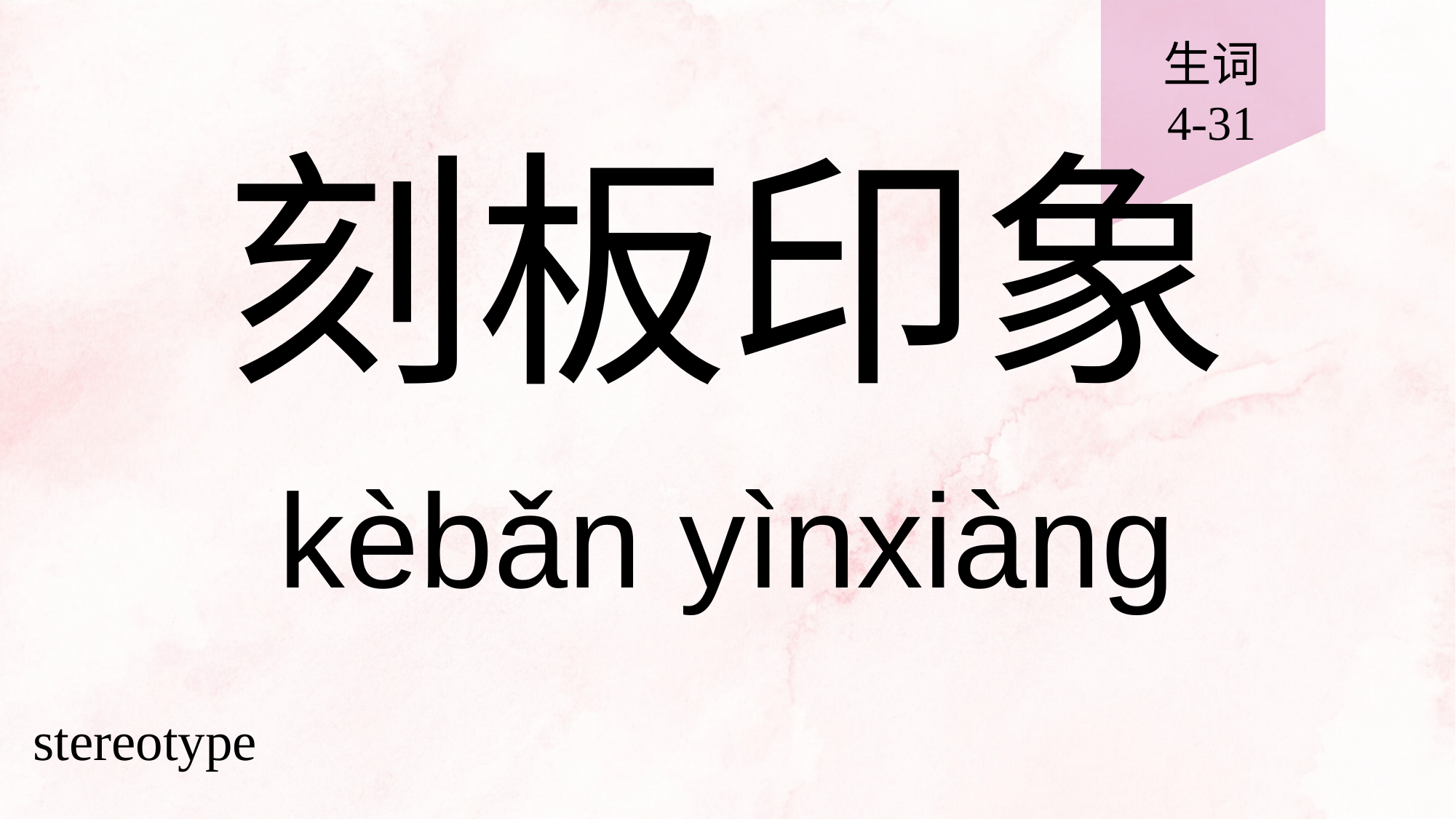

生词
4-31
# 刻板印象
kèbǎn yìnxiàng
stereotype